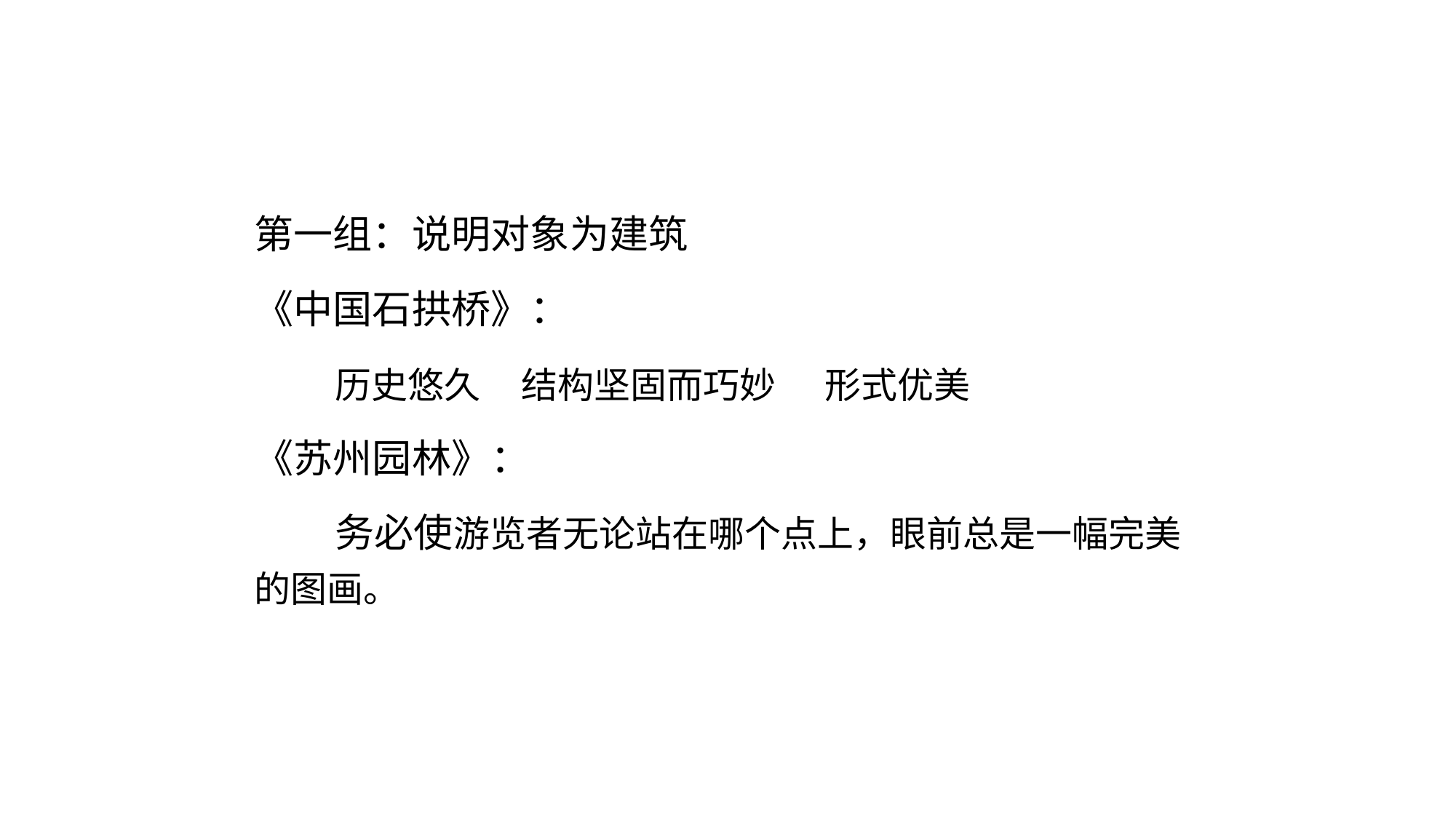

第一组：说明对象为建筑
《中国石拱桥》：
        历史悠久     结构坚固而巧妙      形式优美
《苏州园林》：
        务必使游览者无论站在哪个点上，眼前总是一幅完美的图画。